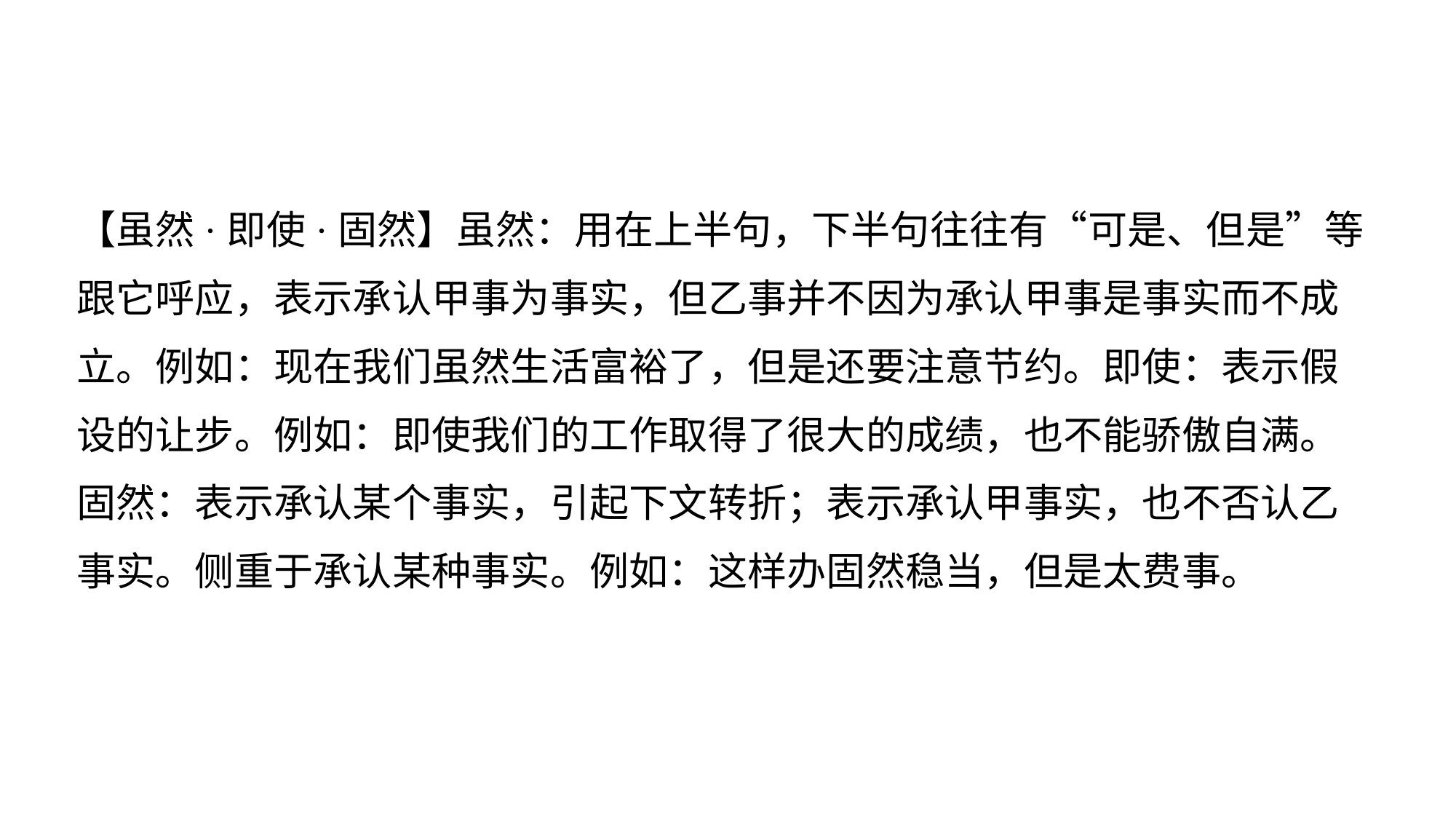

【虽然·即使·固然】虽然：用在上半句，下半句往往有“可是、但是”等跟它呼应，表示承认甲事为事实，但乙事并不因为承认甲事是事实而不成立。例如：现在我们虽然生活富裕了，但是还要注意节约。即使：表示假设的让步。例如：即使我们的工作取得了很大的成绩，也不能骄傲自满。固然：表示承认某个事实，引起下文转折；表示承认甲事实，也不否认乙事实。侧重于承认某种事实。例如：这样办固然稳当，但是太费事。